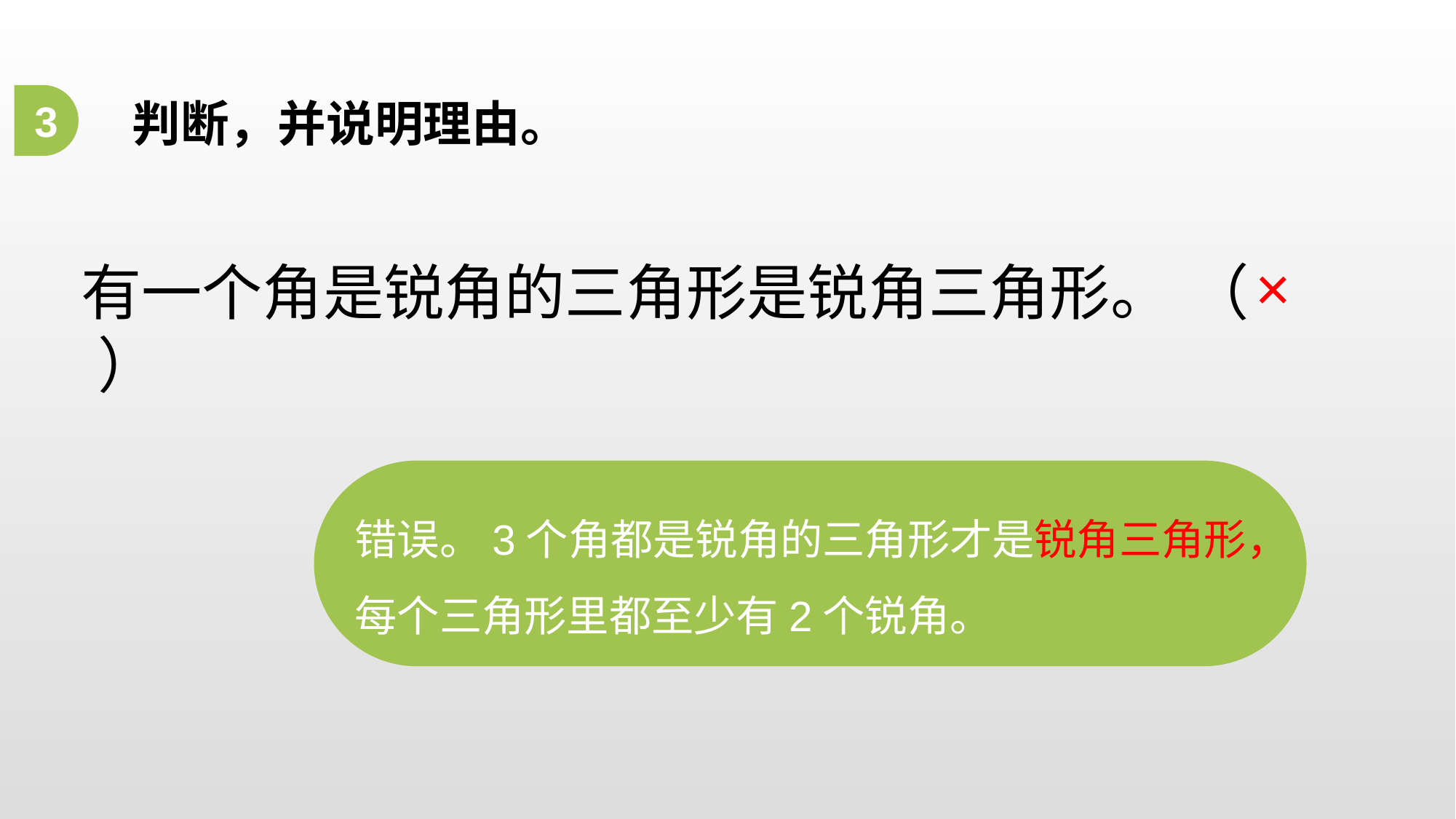

3
判断，并说明理由。
×
有一个角是锐角的三角形是锐角三角形。 （   ）
错误。3个角都是锐角的三角形才是锐角三角形，每个三角形里都至少有2个锐角。